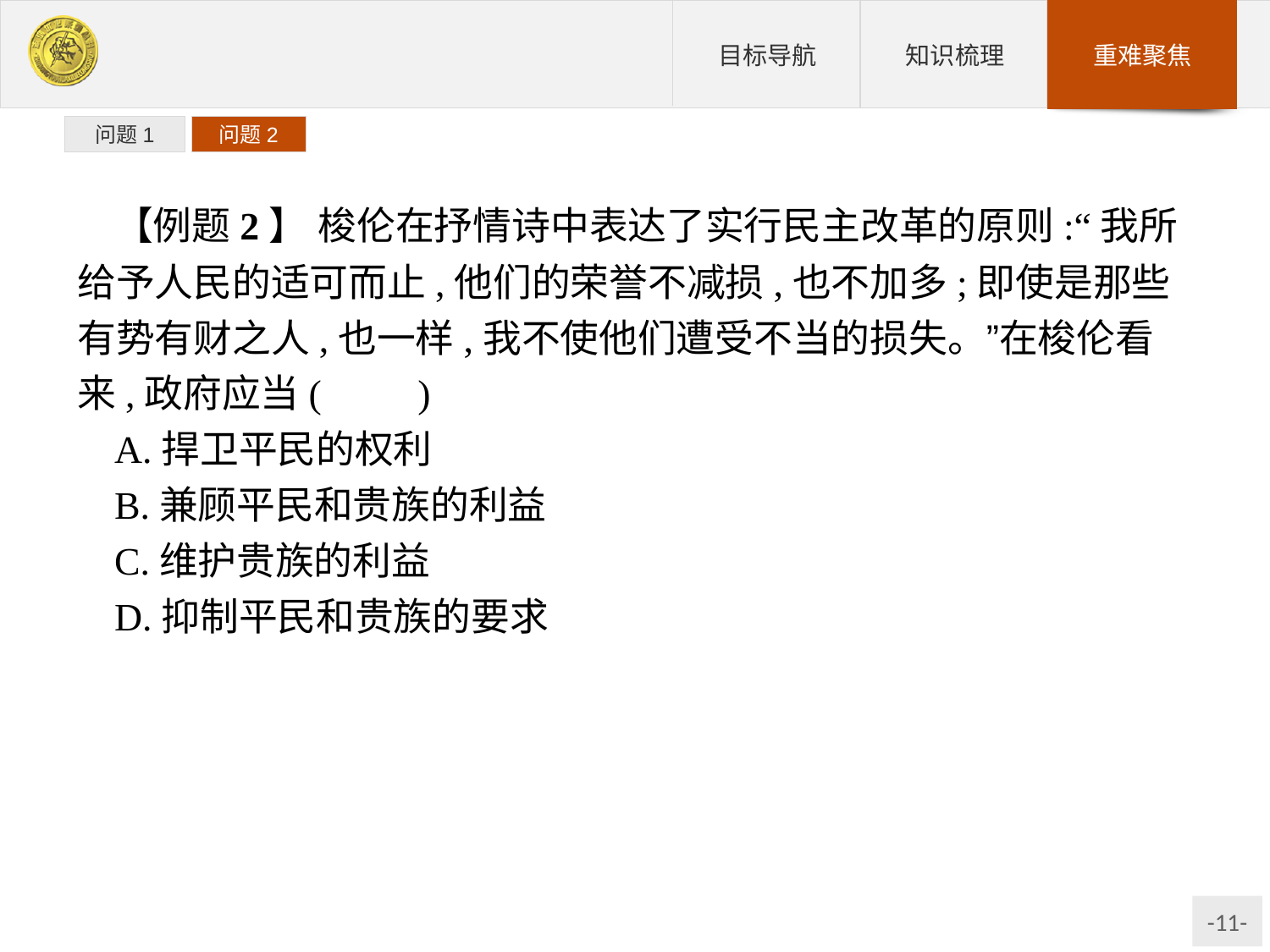

问题1
问题2
【例题2】 梭伦在抒情诗中表达了实行民主改革的原则:“我所给予人民的适可而止,他们的荣誉不减损,也不加多;即使是那些有势有财之人,也一样,我不使他们遭受不当的损失。”在梭伦看来,政府应当(　　)
A.捍卫平民的权利
B.兼顾平民和贵族的利益
C.维护贵族的利益
D.抑制平民和贵族的要求
解析:梭伦的观点是既要保障平民的利益,同时也使贵族不遭受不当损失,由此可知,他主张政府兼顾平民和贵族的利益,这体现了其“中庸”的思想特点。
答案:B